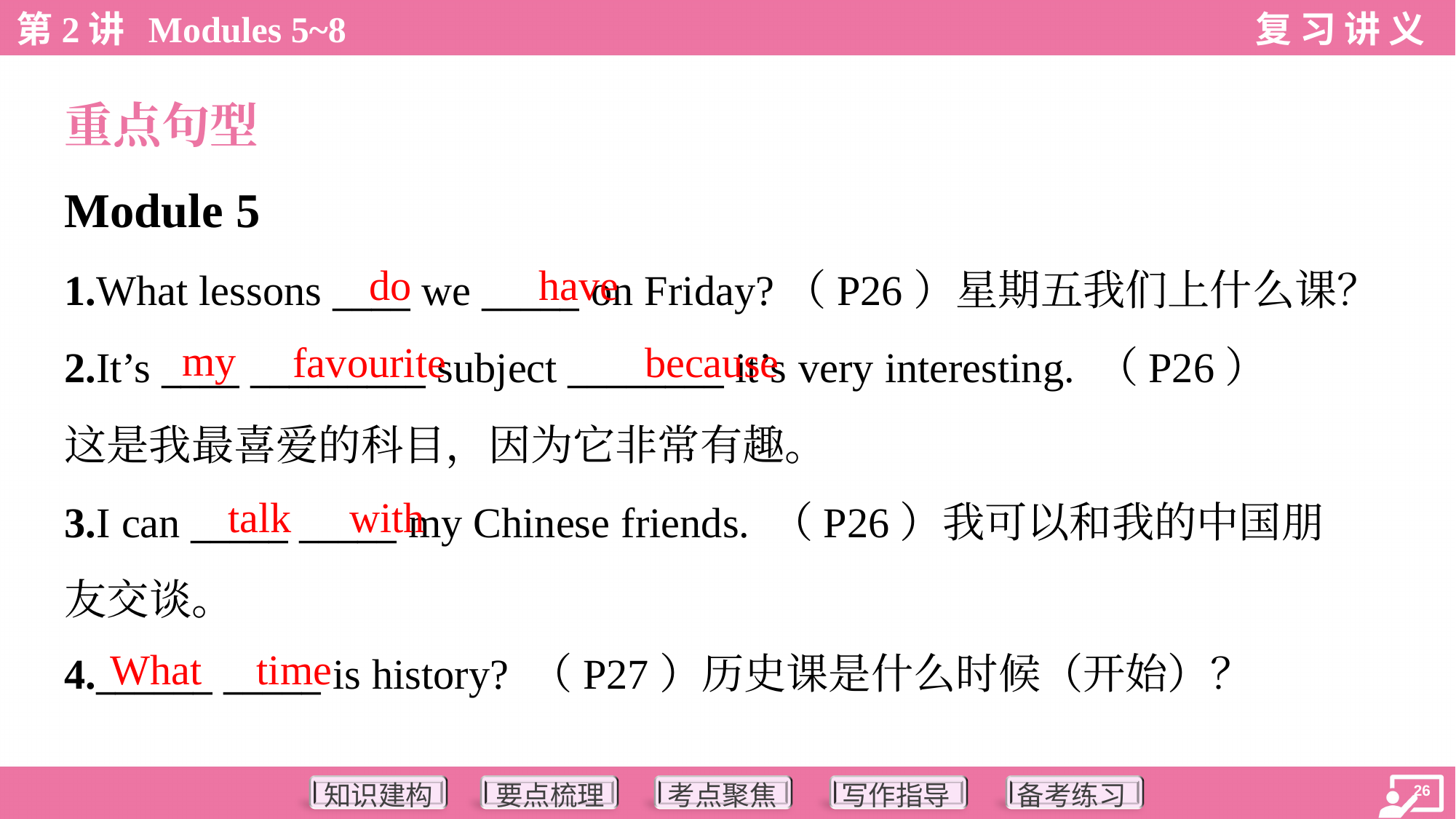

重点句型
Module 5
do
have
1.What lessons ____ we _____ on Friday?（P26）星期五我们上什么课？
2.It’s ____ _________ subject ________ it’s very interesting. （P26）
这是我最喜爱的科目，因为它非常有趣。
3.I can _____ _____ my Chinese friends. （P26）我可以和我的中国朋
友交谈。
4.______ _____ is history? （P27）历史课是什么时候（开始）？
my
favourite
because
talk
with
What
time